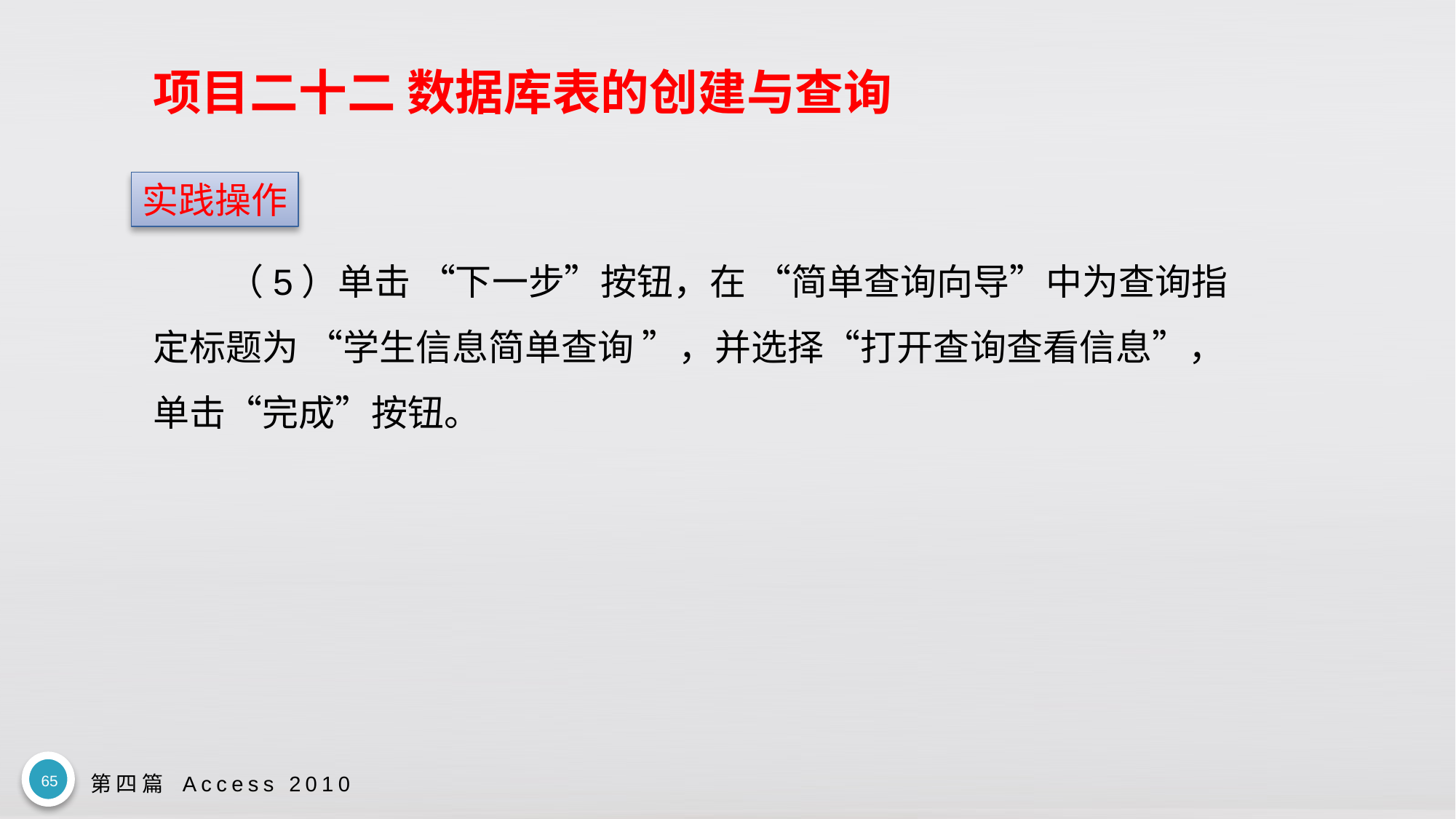

# 项目二十二 数据库表的创建与查询
实践操作
（5）单击 “下一步”按钮，在 “简单查询向导”中为查询指定标题为 “学生信息简单查询 ”，并选择“打开查询查看信息”，单击“完成”按钮。
65